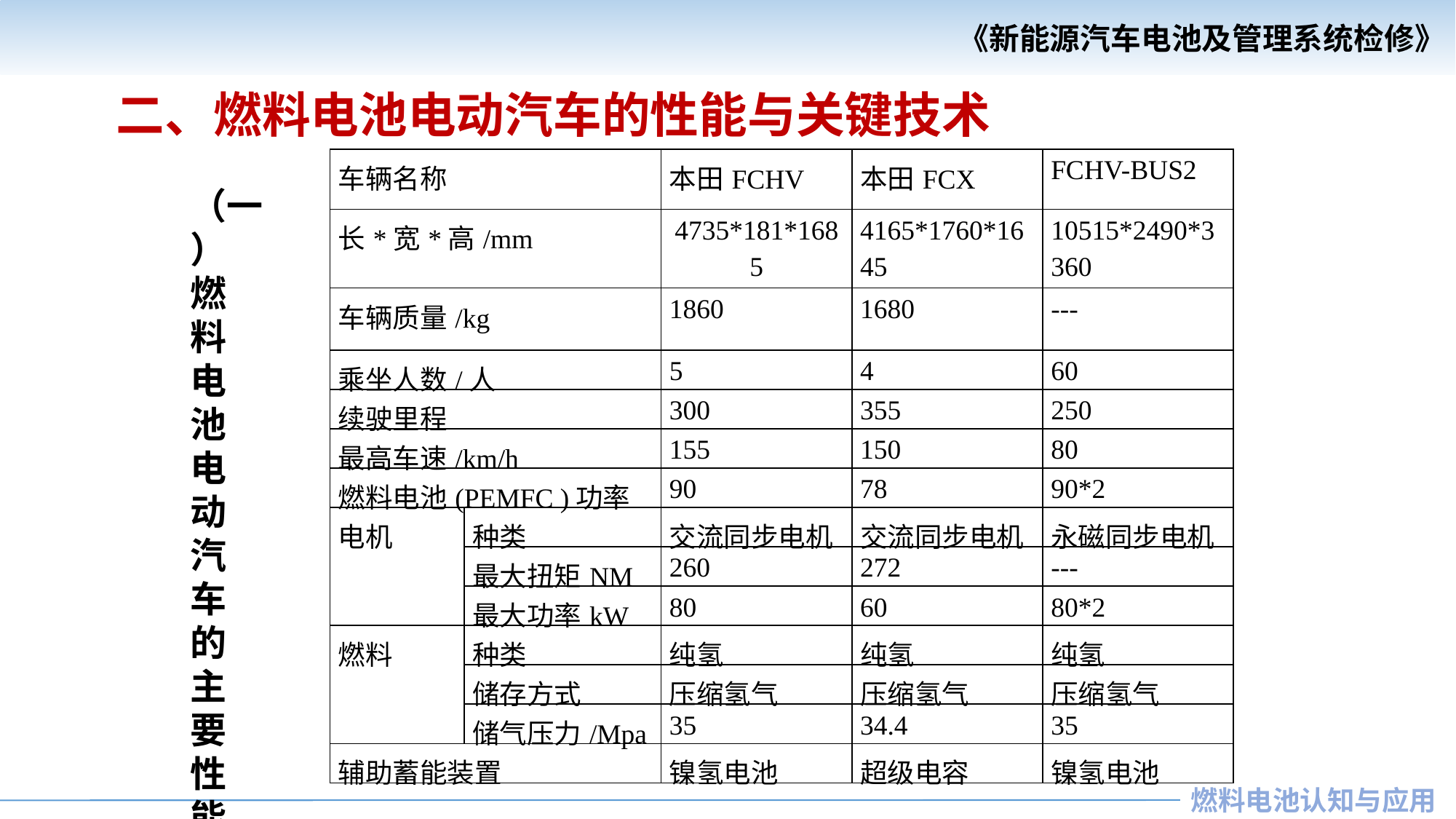

二、燃料电池电动汽车的性能与关键技术
| 车辆名称 |  | 本田FCHV | 本田FCX | FCHV-BUS2 |
| --- | --- | --- | --- | --- |
| 长\*宽\*高/mm |  | 4735\*181\*1685 | 4165\*1760\*1645 | 10515\*2490\*3360 |
| 车辆质量/kg |  | 1860 | 1680 | --- |
| 乘坐人数/人 |  | 5 | 4 | 60 |
| 续驶里程 |  | 300 | 355 | 250 |
| 最高车速/km/h |  | 155 | 150 | 80 |
| 燃料电池(PEMFC )功率 |  | 90 | 78 | 90\*2 |
| 电机 | 种类 | 交流同步电机 | 交流同步电机 | 永磁同步电机 |
|  | 最大扭矩NM | 260 | 272 | --- |
|  | 最大功率kW | 80 | 60 | 80\*2 |
| 燃料 | 种类 | 纯氢 | 纯氢 | 纯氢 |
|  | 储存方式 | 压缩氢气 | 压缩氢气 | 压缩氢气 |
|  | 储气压力/Mpa | 35 | 34.4 | 35 |
| 辅助蓄能装置 |  | 镍氢电池 | 超级电容 | 镍氢电池 |
（一）    燃
料
电
池
电
动
汽
车
的
主
要
性
能